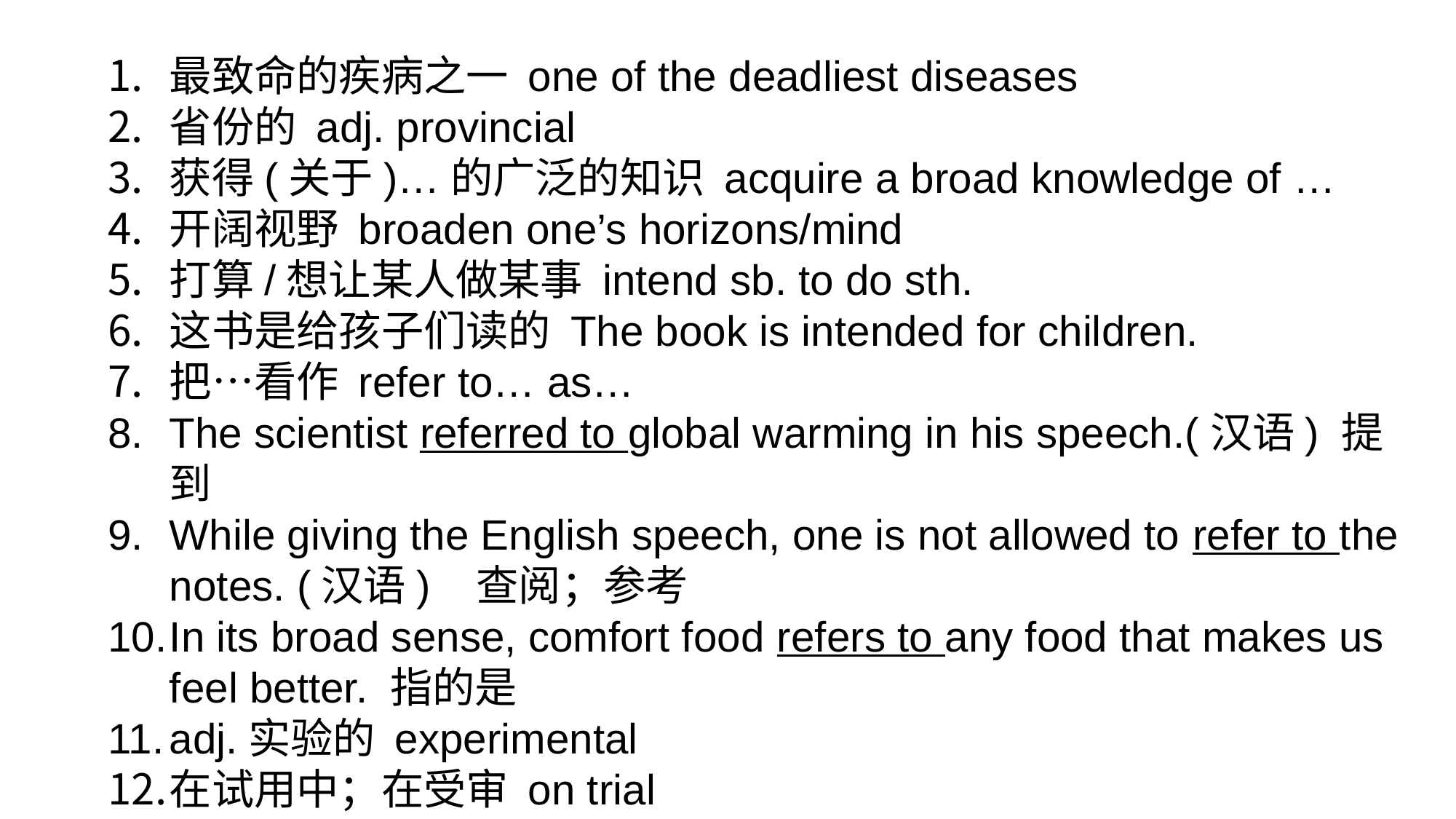

最致命的疾病之一 one of the deadliest diseases
省份的 adj. provincial
获得(关于)…的广泛的知识 acquire a broad knowledge of …
开阔视野 broaden one’s horizons/mind
打算/想让某人做某事 intend sb. to do sth.
这书是给孩子们读的 The book is intended for children.
把…看作 refer to… as…
The scientist referred to global warming in his speech.(汉语) 提到
While giving the English speech, one is not allowed to refer to the notes. (汉语)   查阅；参考
In its broad sense, comfort food refers to any food that makes us feel better. 指的是
adj.实验的 experimental
在试用中；在受审 on trial